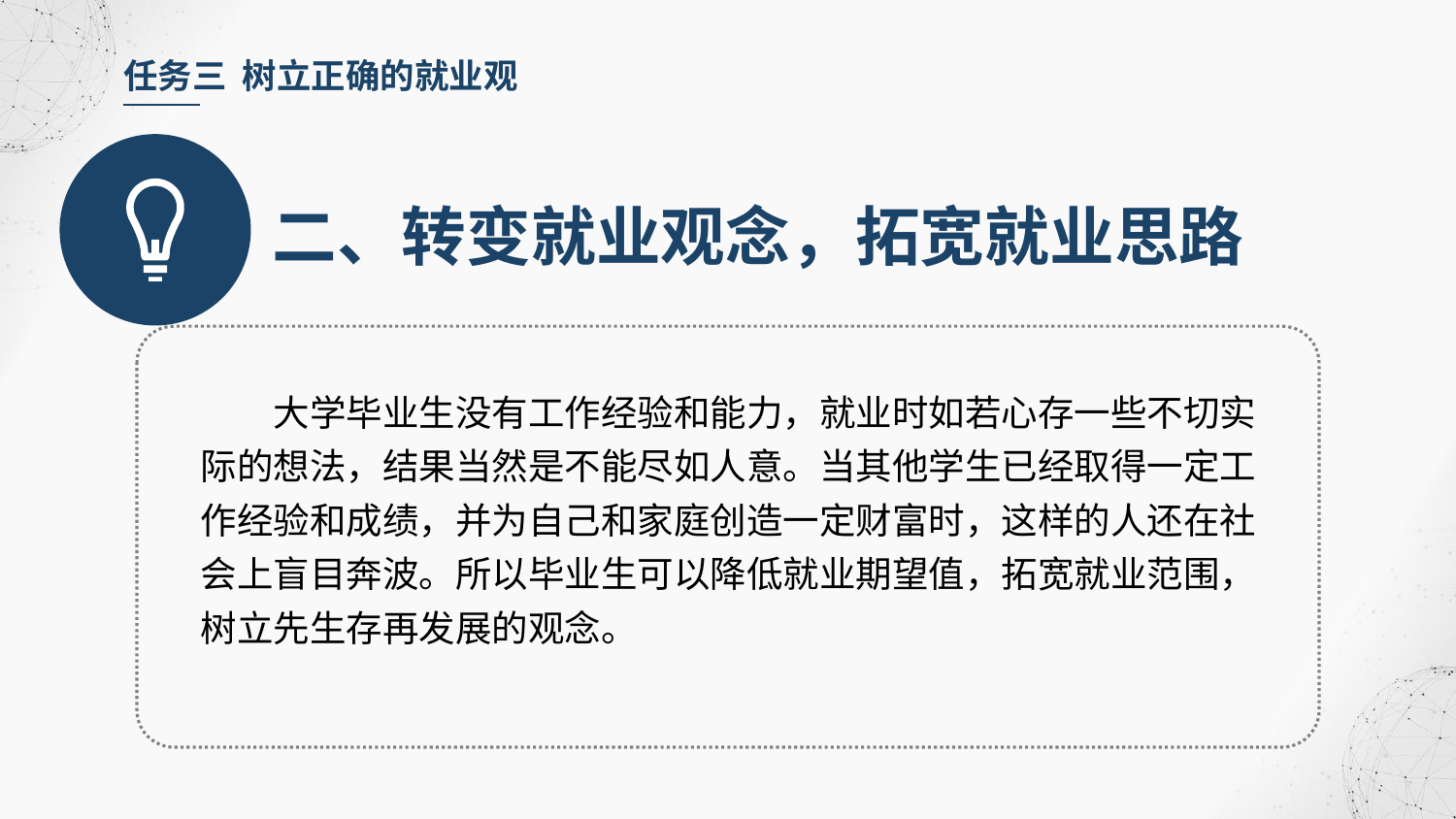

任务三  树立正确的就业观

二、转变就业观念，拓宽就业思路

大学毕业生没有工作经验和能力，就业时如若心存一些不切实际的想法，结果当然是不能尽如人意。当其他学生已经取得一定工作经验和成绩，并为自己和家庭创造一定财富时，这样的人还在社会上盲目奔波。所以毕业生可以降低就业期望值，拓宽就业范围，树立先生存再发展的观念。